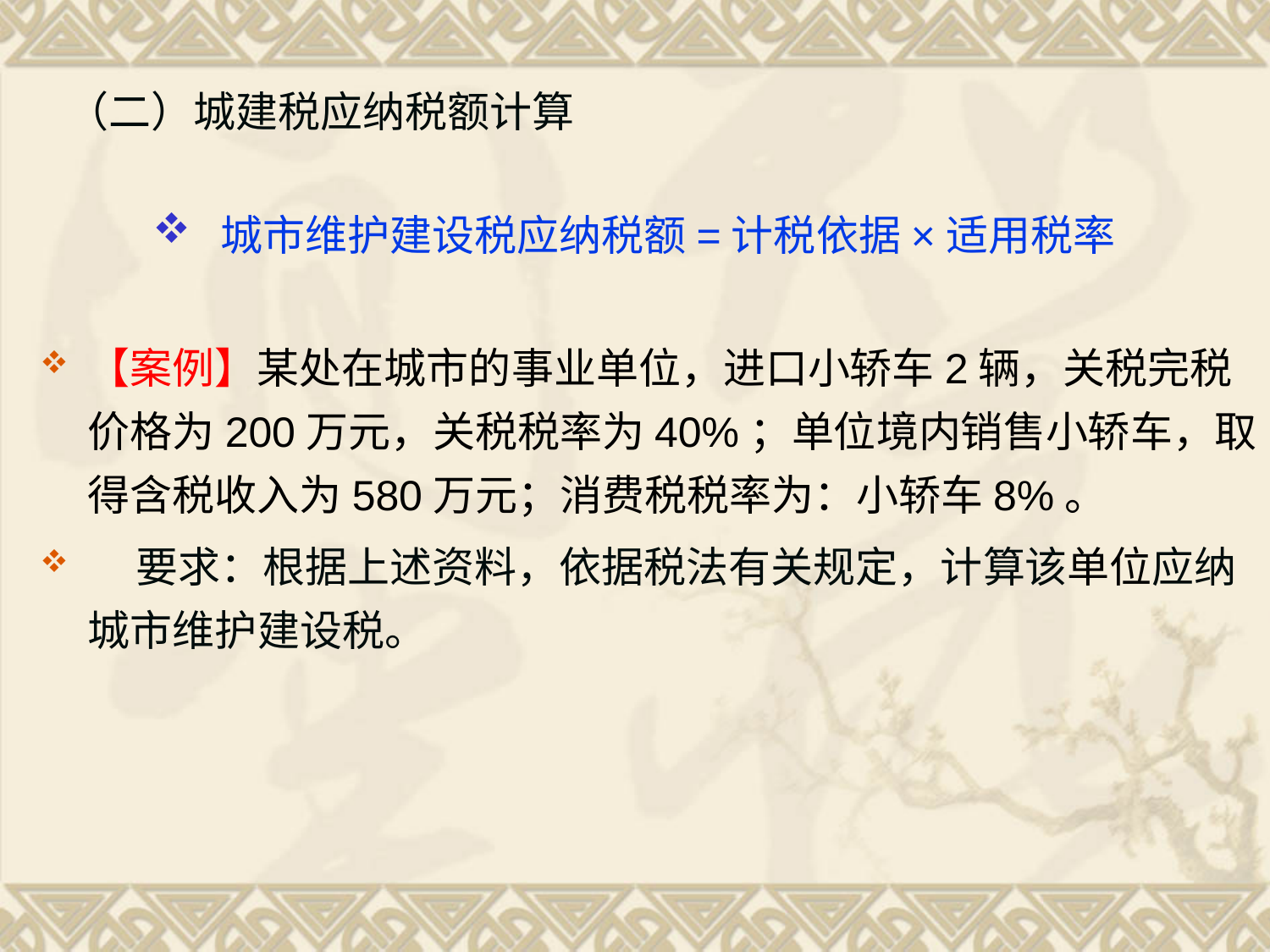

（二）城建税应纳税额计算

  城市维护建设税应纳税额=计税依据×适用税率

【案例】某处在城市的事业单位，进口小轿车2辆，关税完税价格为200万元，关税税率为40%；单位境内销售小轿车，取得含税收入为580万元；消费税税率为：小轿车8%。
    要求：根据上述资料，依据税法有关规定，计算该单位应纳城市维护建设税。